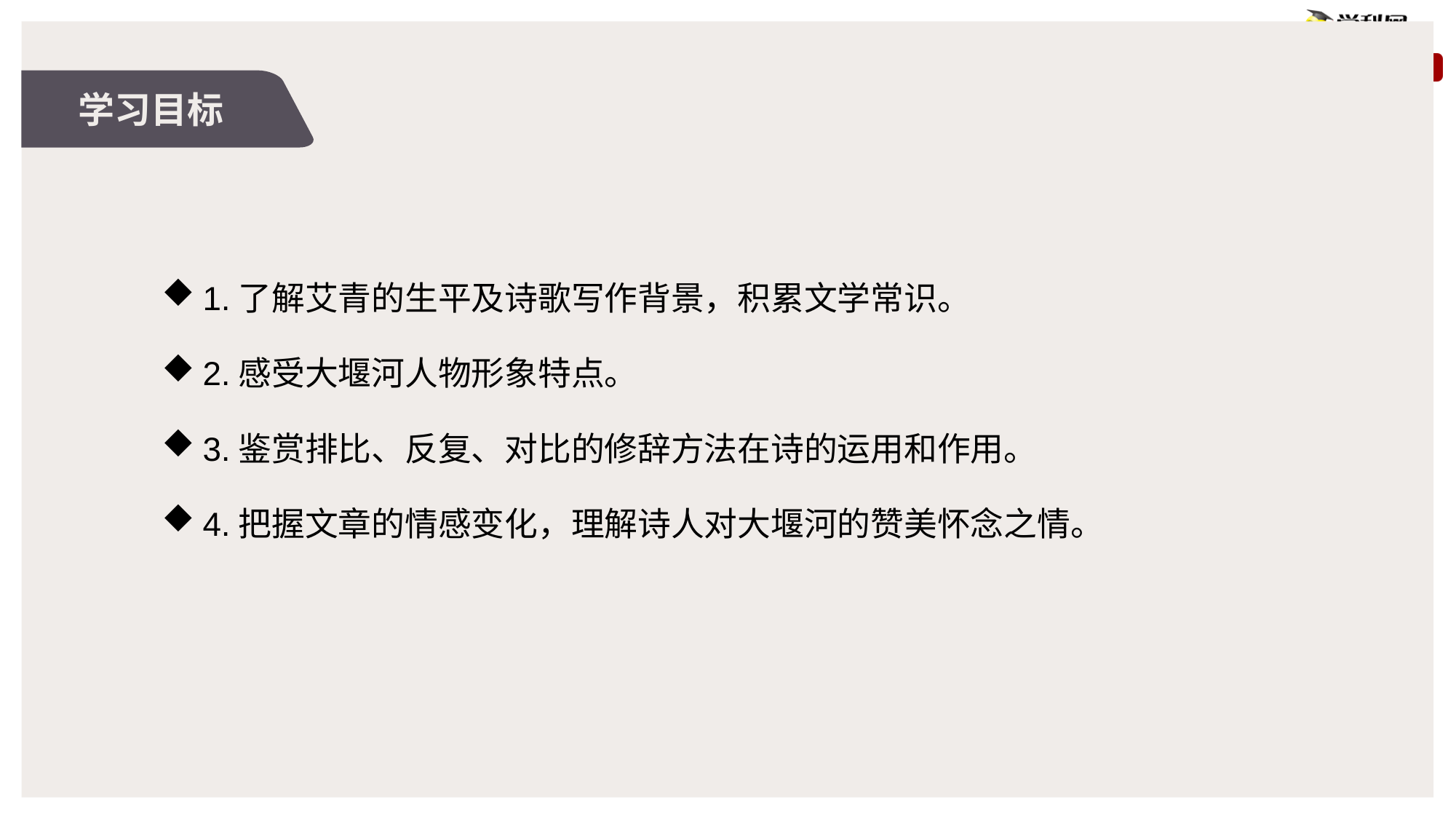

学习目标

1.了解艾青的生平及诗歌写作背景，积累文学常识。
2.感受大堰河人物形象特点。
3.鉴赏排比、反复、对比的修辞方法在诗的运用和作用。
4.把握文章的情感变化，理解诗人对大堰河的赞美怀念之情。